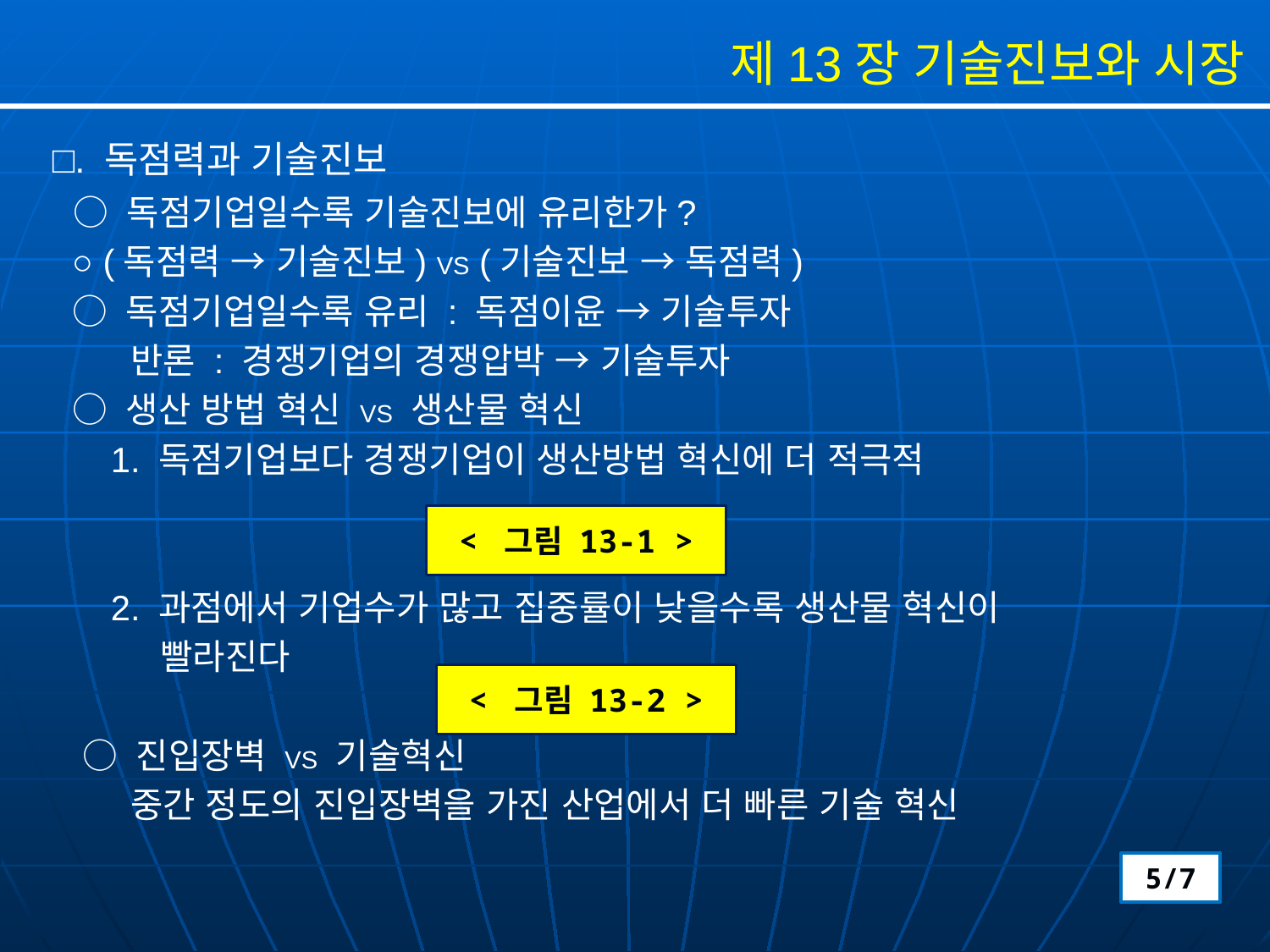

제13장 기술진보와 시장

□. 독점력과 기술진보
  ○ 독점기업일수록 기술진보에 유리한가?
  ○ (독점력 → 기술진보) VS (기술진보 → 독점력)
  ○ 독점기업일수록 유리 : 독점이윤 → 기술투자
       반론 : 경쟁기업의 경쟁압박 → 기술투자
  ○ 생산 방법 혁신 VS 생산물 혁신
      1. 독점기업보다 경쟁기업이 생산방법 혁신에 더 적극적

      2. 과점에서 기업수가 많고 집중률이 낮을수록 생산물 혁신이
          빨라진다

   ○ 진입장벽 VS 기술혁신
       중간 정도의 진입장벽을 가진 산업에서 더 빠른 기술 혁신

< 그림 13-1 >
< 그림 13-2 >
5/7